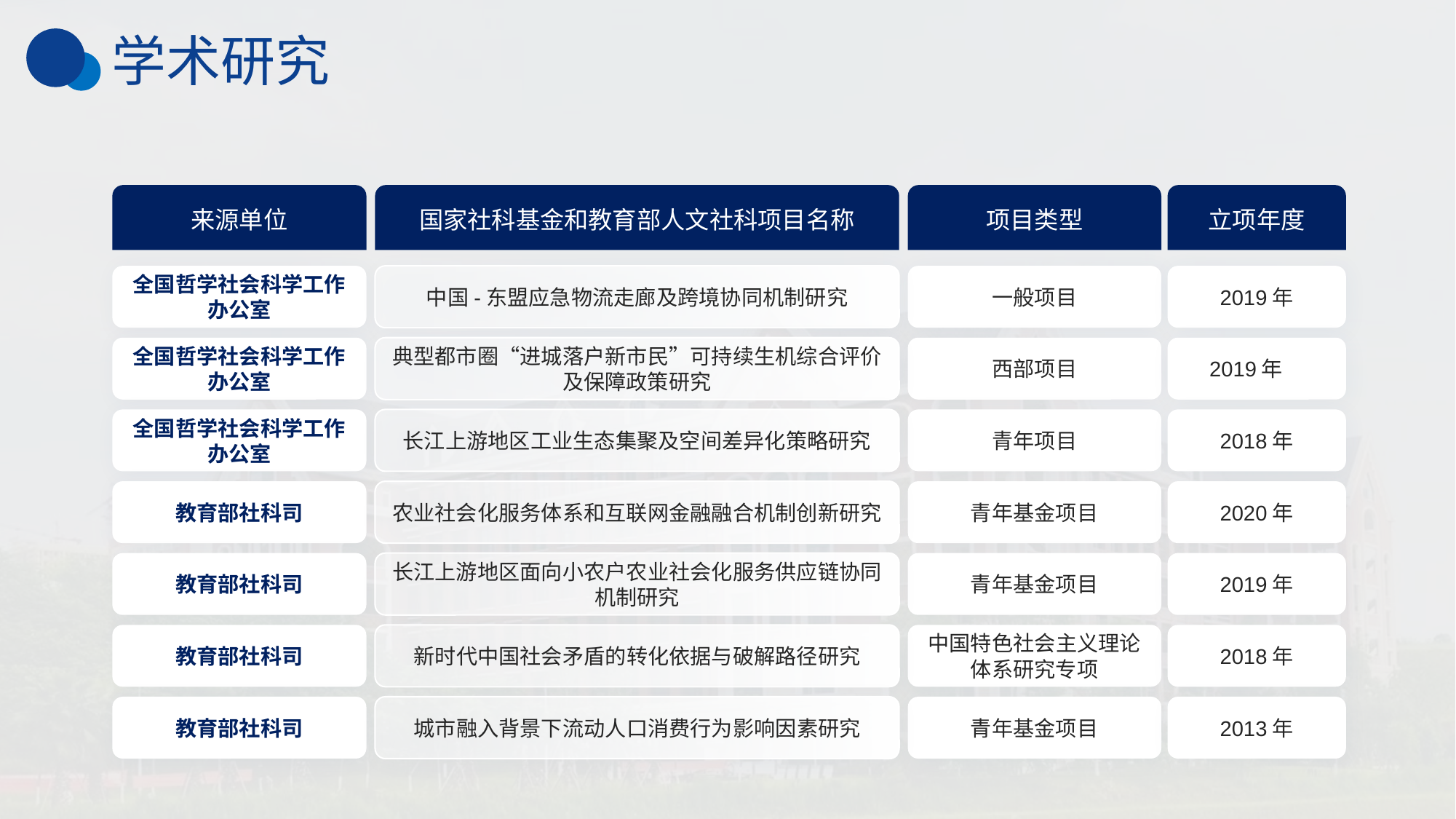

学术研究
来源单位
国家社科基金和教育部人文社科项目名称
项目类型
立项年度
全国哲学社会科学工作办公室
中国-东盟应急物流走廊及跨境协同机制研究
一般项目
2019年
全国哲学社会科学工作办公室
典型都市圈“进城落户新市民”可持续生机综合评价及保障政策研究
西部项目
2019年
全国哲学社会科学工作办公室
长江上游地区工业生态集聚及空间差异化策略研究
青年项目
2018年
教育部社科司
农业社会化服务体系和互联网金融融合机制创新研究
青年基金项目
2020年
教育部社科司
长江上游地区面向小农户农业社会化服务供应链协同机制研究
青年基金项目
2019年
教育部社科司
新时代中国社会矛盾的转化依据与破解路径研究
中国特色社会主义理论体系研究专项
2018年
教育部社科司
城市融入背景下流动人口消费行为影响因素研究
青年基金项目
2013年